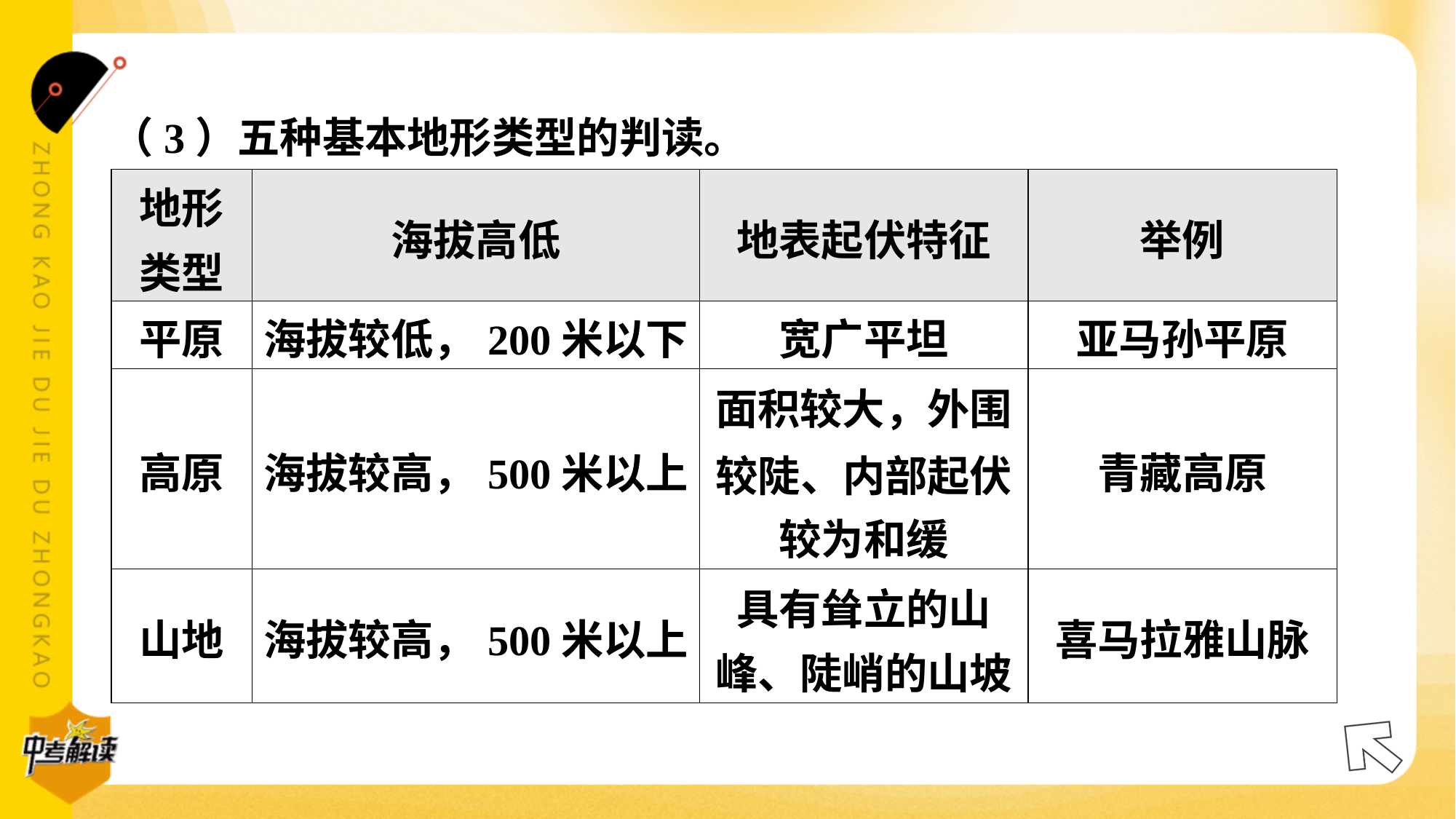

（3）五种基本地形类型的判读。
| 地形 类型 | 海拔高低 | 地表起伏特征 | 举例 |
| --- | --- | --- | --- |
| 平原 | 海拔较低，200米以下 | 宽广平坦 | 亚马孙平原 |
| 高原 | 海拔较高，500米以上 | 面积较大，外围 较陡、内部起伏 较为和缓 | 青藏高原 |
| 山地 | 海拔较高，500米以上 | 具有耸立的山 峰、陡峭的山坡 | 喜马拉雅山脉 |